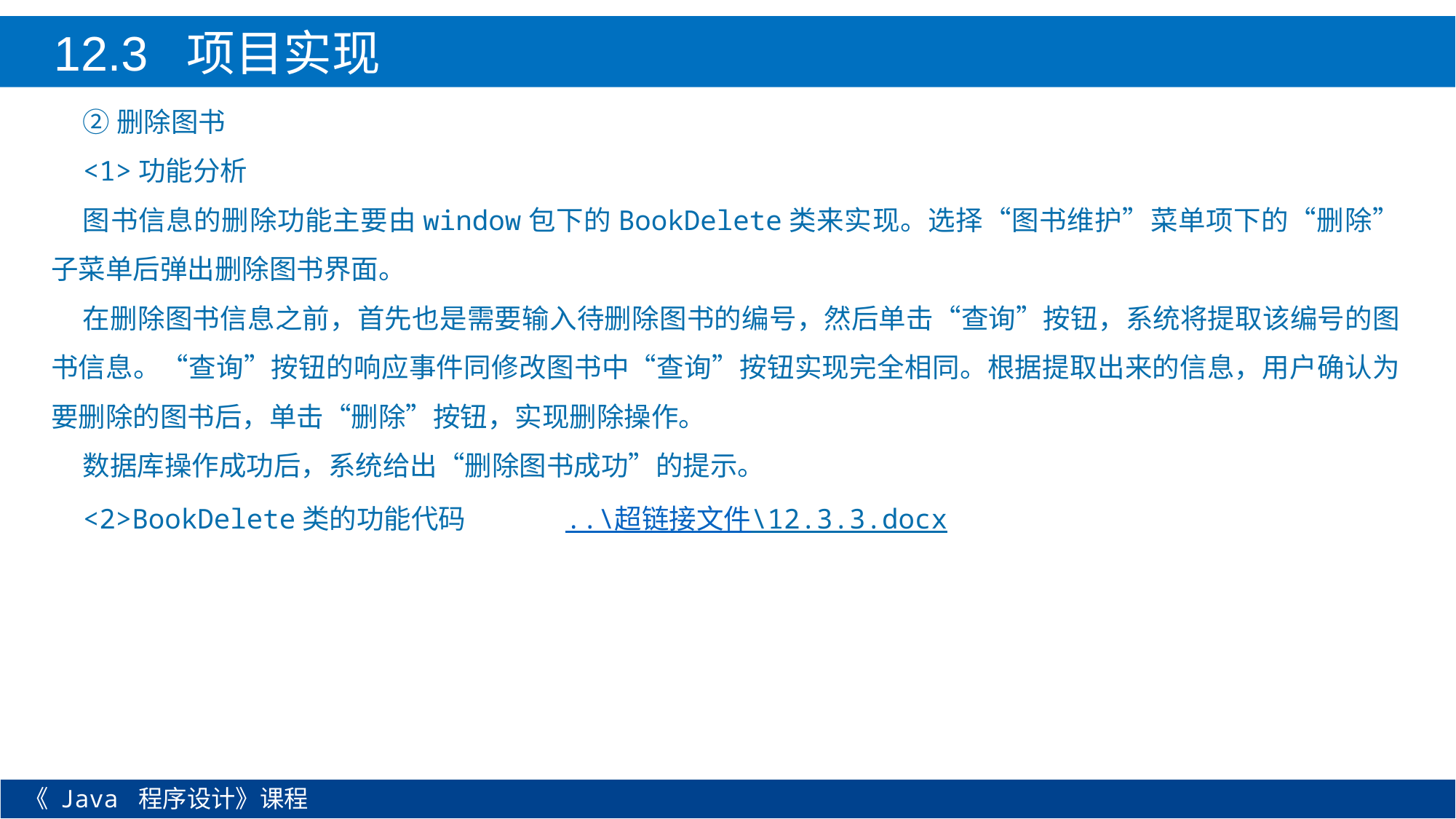

12.3  项目实现
②删除图书
<1>功能分析
图书信息的删除功能主要由window包下的BookDelete类来实现。选择“图书维护”菜单项下的“删除”子菜单后弹出删除图书界面。
在删除图书信息之前，首先也是需要输入待删除图书的编号，然后单击“查询”按钮，系统将提取该编号的图书信息。“查询”按钮的响应事件同修改图书中“查询”按钮实现完全相同。根据提取出来的信息，用户确认为要删除的图书后，单击“删除”按钮，实现删除操作。
数据库操作成功后，系统给出“删除图书成功”的提示。
<2>BookDelete类的功能代码               ..\超链接文件\12.3.3.docx
《 Java 程序设计》课程